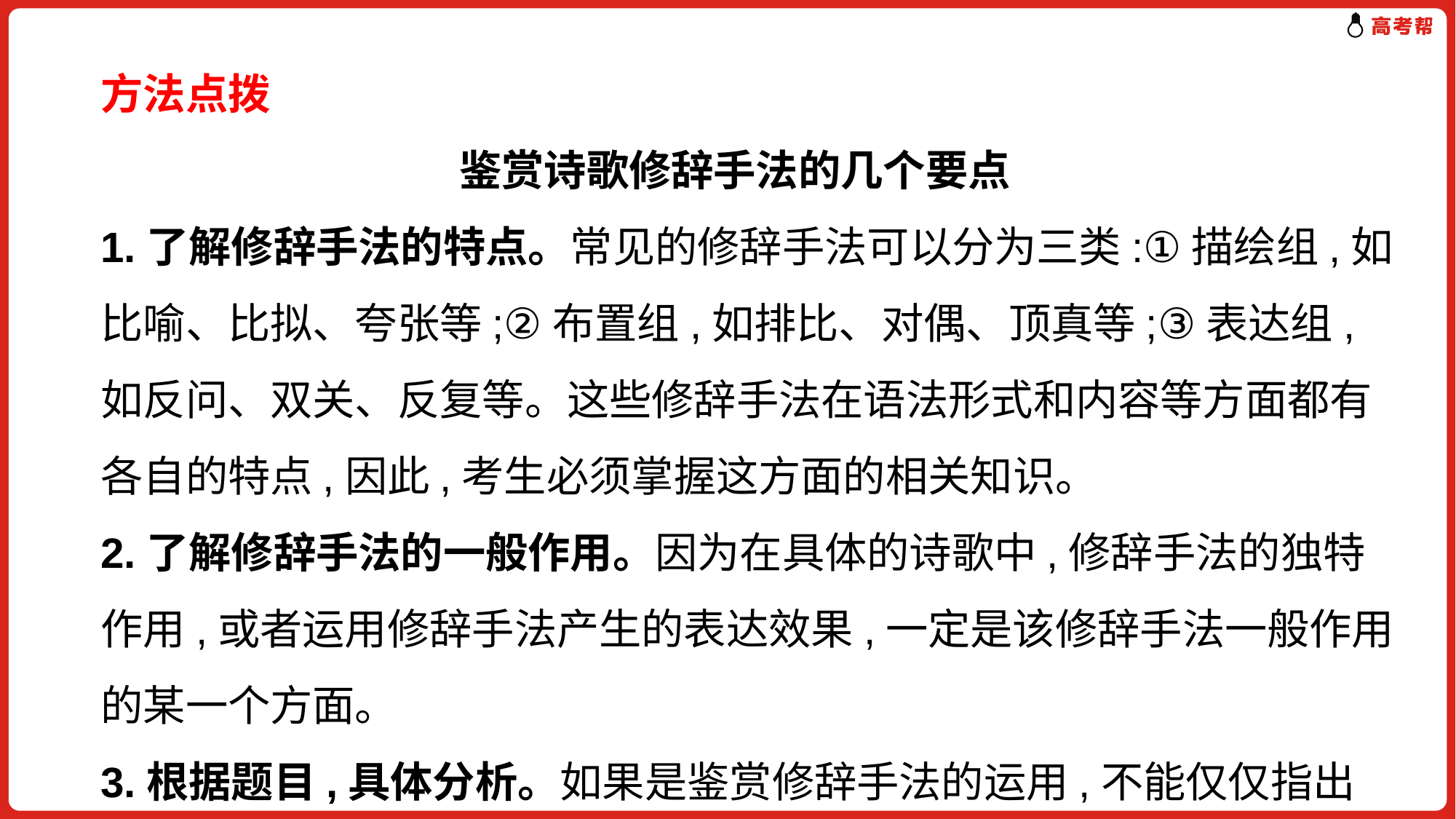

方法点拨
  鉴赏诗歌修辞手法的几个要点
1.了解修辞手法的特点。常见的修辞手法可以分为三类:①描绘组,如比喻、比拟、夸张等;②布置组,如排比、对偶、顶真等;③表达组,如反问、双关、反复等。这些修辞手法在语法形式和内容等方面都有各自的特点,因此,考生必须掌握这方面的相关知识。
2.了解修辞手法的一般作用。因为在具体的诗歌中,修辞手法的独特作用,或者运用修辞手法产生的表达效果,一定是该修辞手法一般作用的某一个方面。
3.根据题目,具体分析。如果是鉴赏修辞手法的运用,不能仅仅指出“是